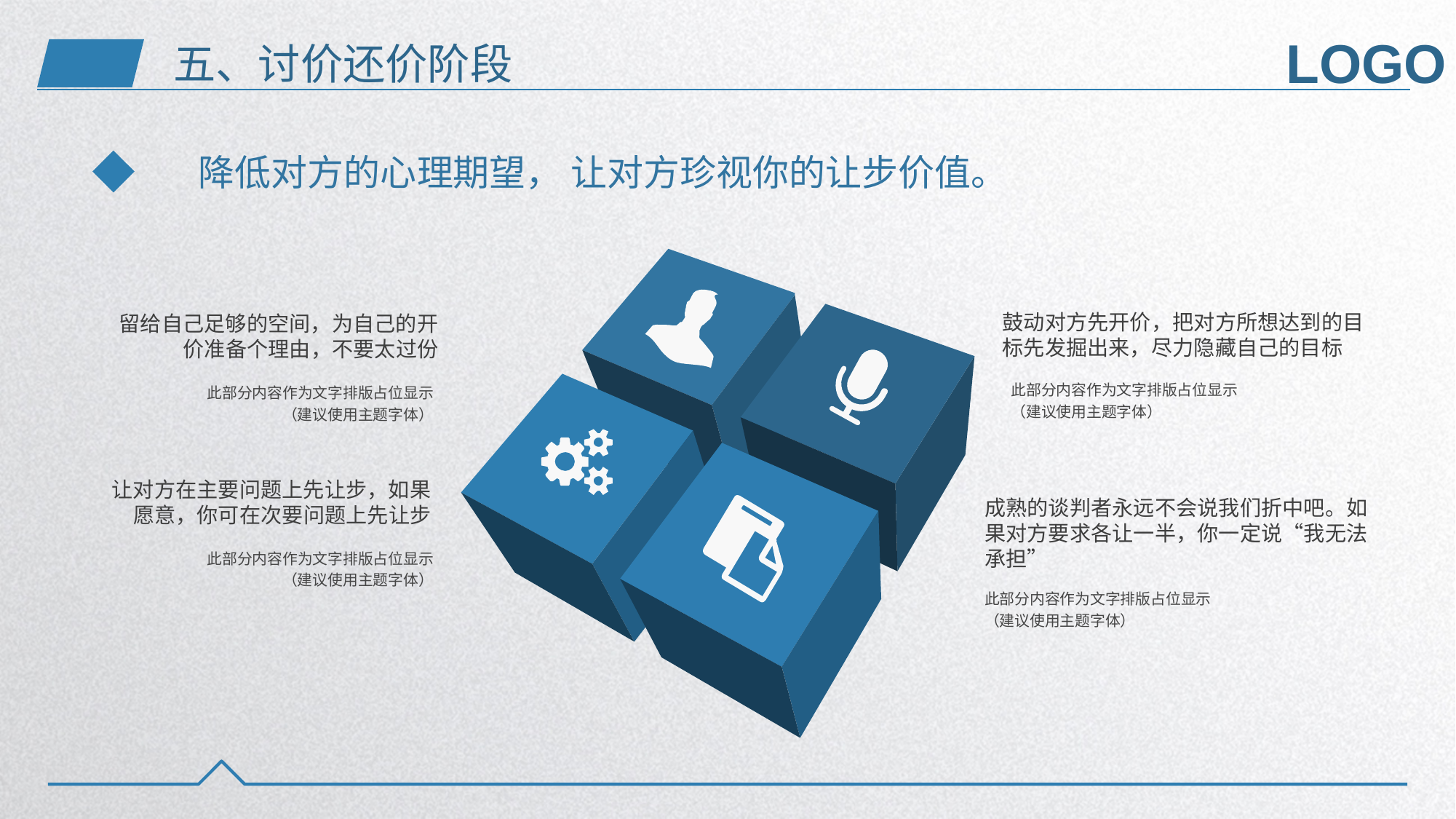

五、讨价还价阶段
   降低对方的心理期望， 让对方珍视你的让步价值。

鼓动对方先开价，把对方所想达到的目标先发掘出来，尽力隐藏自己的目标
留给自己足够的空间，为自己的开价准备个理由，不要太过份

此部分内容作为文字排版占位显示
（建议使用主题字体）
此部分内容作为文字排版占位显示
（建议使用主题字体）

让对方在主要问题上先让步，如果愿意，你可在次要问题上先让步
成熟的谈判者永远不会说我们折中吧。如果对方要求各让一半，你一定说“我无法承担”

此部分内容作为文字排版占位显示
（建议使用主题字体）
此部分内容作为文字排版占位显示
（建议使用主题字体）